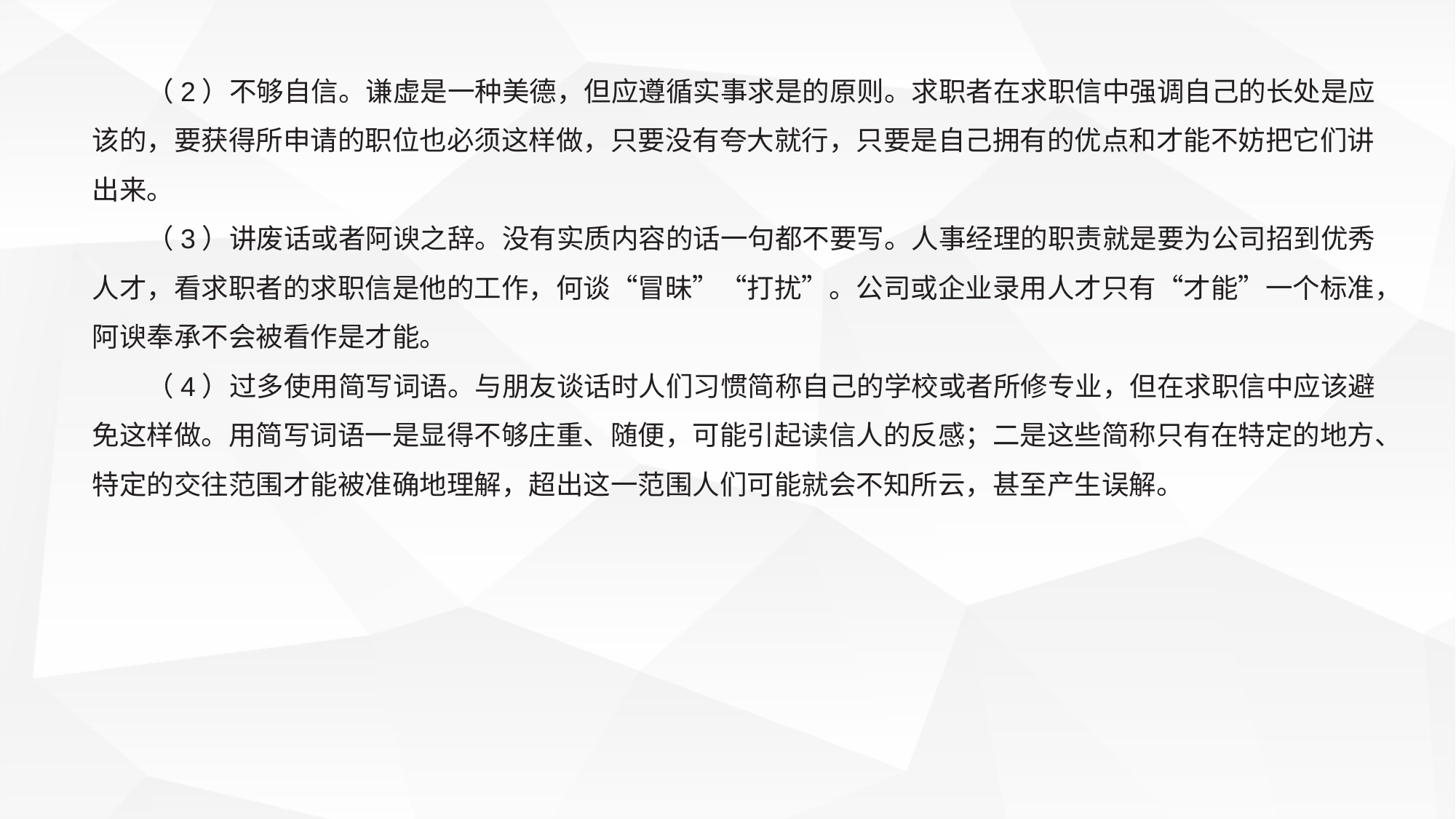

（2）不够自信。谦虚是一种美德，但应遵循实事求是的原则。求职者在求职信中强调自己的长处是应该的，要获得所申请的职位也必须这样做，只要没有夸大就行，只要是自己拥有的优点和才能不妨把它们讲出来。
（3）讲废话或者阿谀之辞。没有实质内容的话一句都不要写。人事经理的职责就是要为公司招到优秀人才，看求职者的求职信是他的工作，何谈“冒昧”“打扰”。公司或企业录用人才只有“才能”一个标准，阿谀奉承不会被看作是才能。
（4）过多使用简写词语。与朋友谈话时人们习惯简称自己的学校或者所修专业，但在求职信中应该避免这样做。用简写词语一是显得不够庄重、随便，可能引起读信人的反感；二是这些简称只有在特定的地方、特定的交往范围才能被准确地理解，超出这一范围人们可能就会不知所云，甚至产生误解。